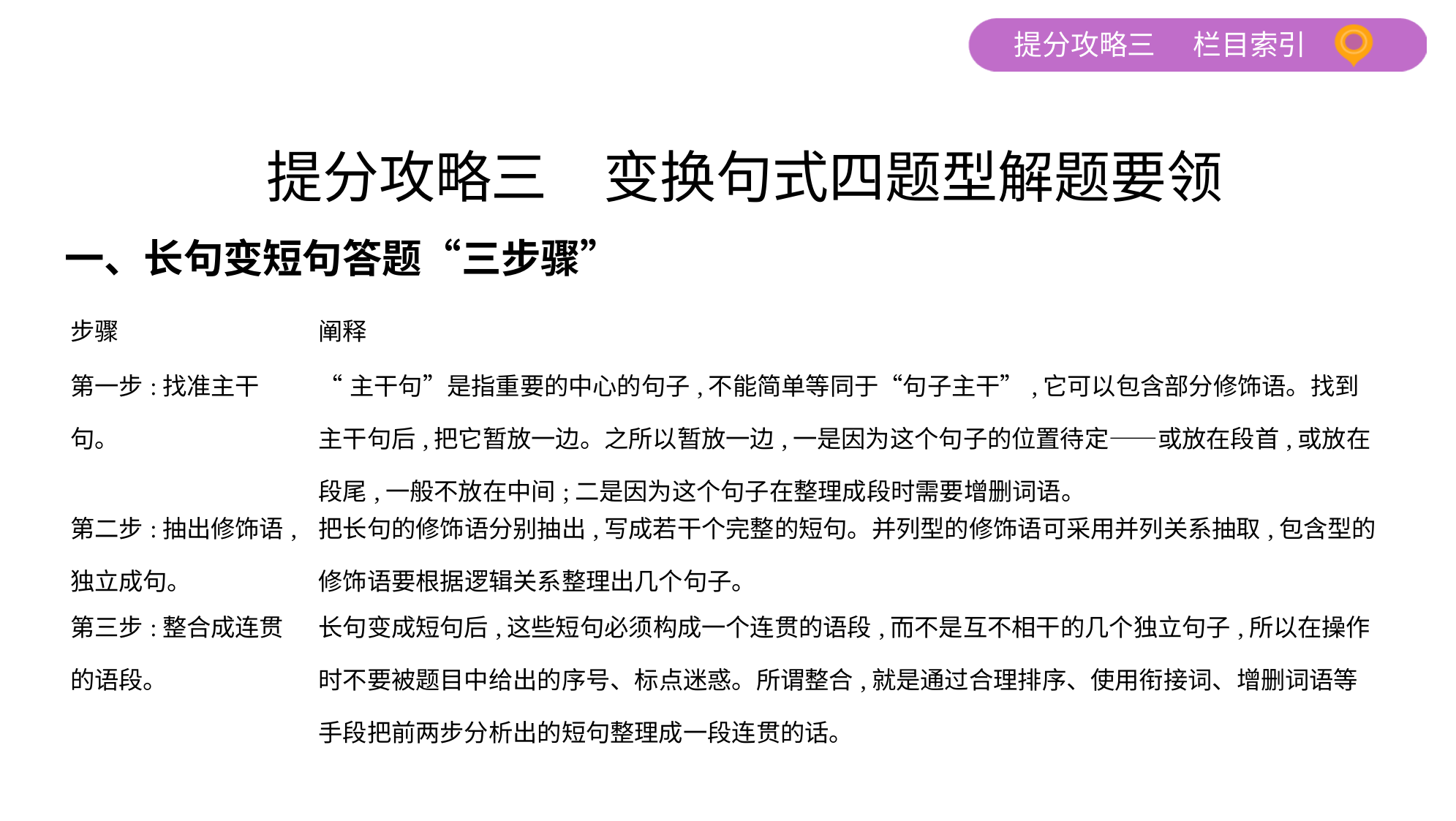

提分攻略三　变换句式四题型解题要领
一、长句变短句答题“三步骤”
| 步骤 | 阐释 |
| --- | --- |
| 第一步:找准主干句。 | “主干句”是指重要的中心的句子,不能简单等同于“句子主干”,它可以包含部分修饰语。找到主干句后,把它暂放一边。之所以暂放一边,一是因为这个句子的位置待定——或放在段首,或放在段尾,一般不放在中间;二是因为这个句子在整理成段时需要增删词语。 |
| 第二步:抽出修饰语,独立成句。 | 把长句的修饰语分别抽出,写成若干个完整的短句。并列型的修饰语可采用并列关系抽取,包含型的修饰语要根据逻辑关系整理出几个句子。 |
| 第三步:整合成连贯的语段。 | 长句变成短句后,这些短句必须构成一个连贯的语段,而不是互不相干的几个独立句子,所以在操作时不要被题目中给出的序号、标点迷惑。所谓整合,就是通过合理排序、使用衔接词、增删词语等手段把前两步分析出的短句整理成一段连贯的话。 |